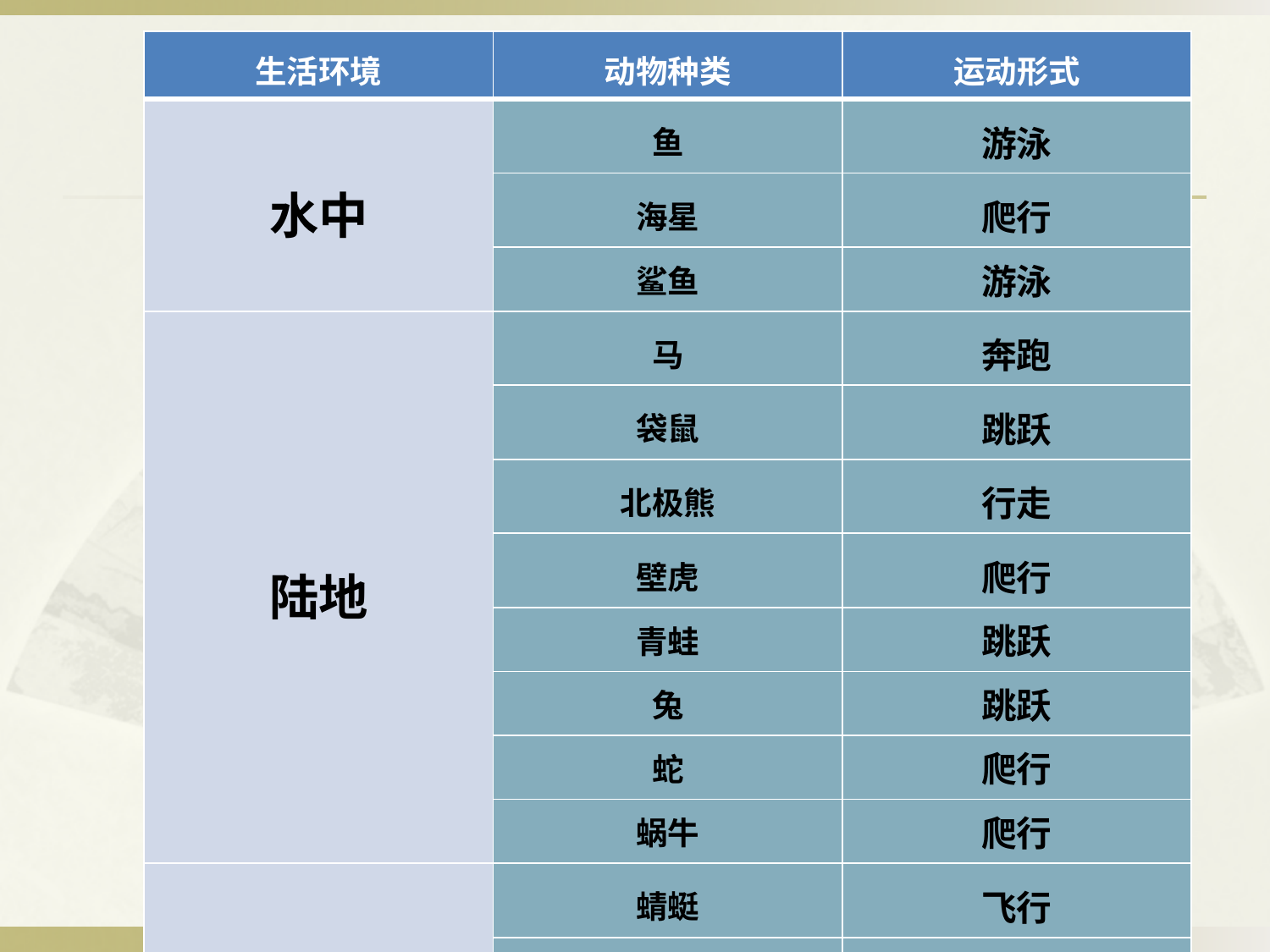

| 生活环境 | 动物种类 | 运动形式 |
| --- | --- | --- |
| 水中 | 鱼 | 游泳 |
|  | 海星 | 爬行 |
|  | 鲨鱼 | 游泳 |
| 陆地 | 马 | 奔跑 |
|  | 袋鼠 | 跳跃 |
|  | 北极熊 | 行走 |
|  | 壁虎 | 爬行 |
|  | 青蛙 | 跳跃 |
|  | 兔 | 跳跃 |
|  | 蛇 | 爬行 |
|  | 蜗牛 | 爬行 |
| 空中 | 蜻蜓 | 飞行 |
|  | 老鹰 | 飞行 |
|  | 蝴蝶 | 飞行 |